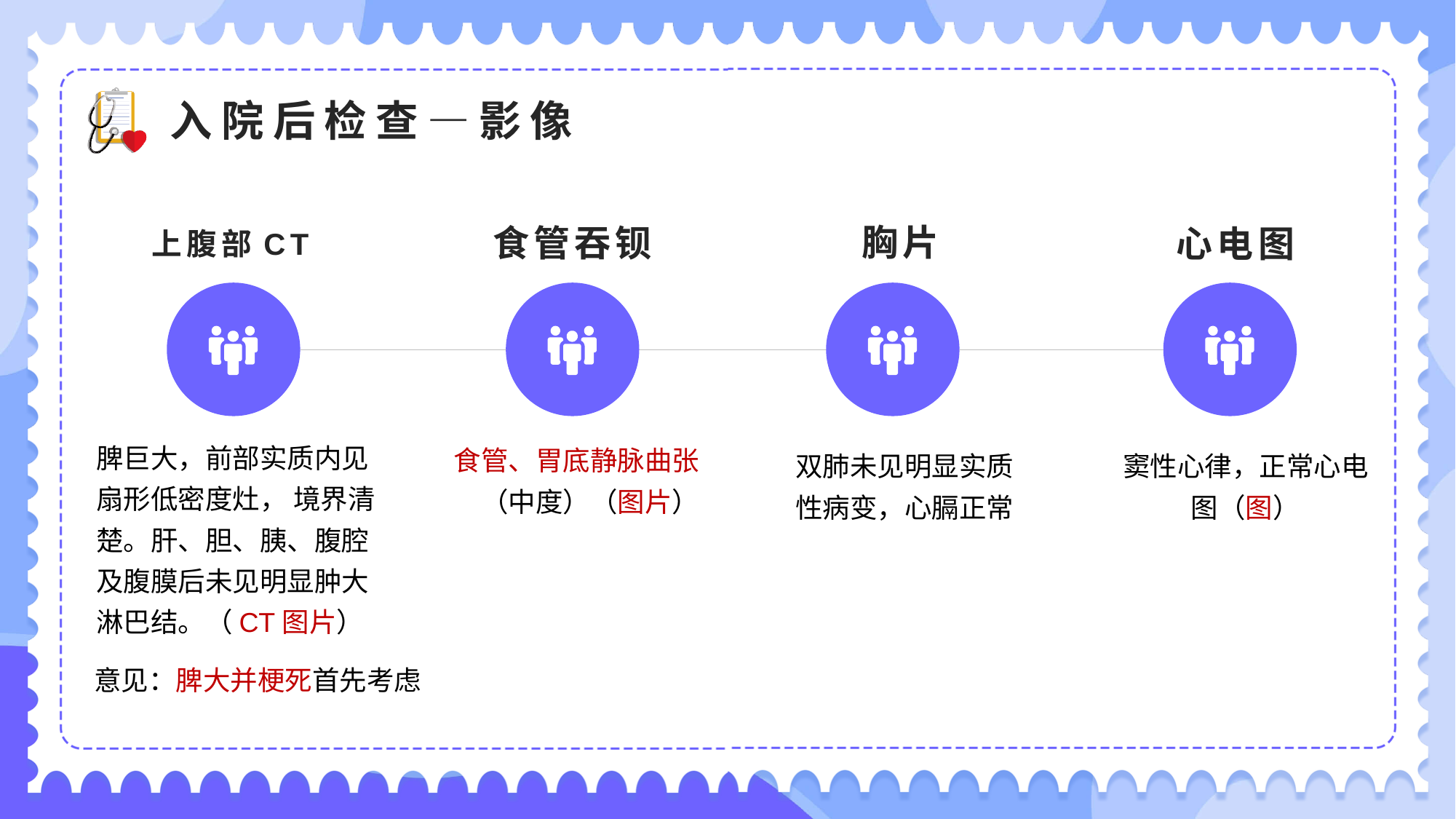

入院后检查—影像
胸片
食管吞钡
心电图
上腹部CT

脾巨大，前部实质内见扇形低密度灶， 境界清楚。肝、胆、胰、腹腔及腹膜后未见明显肿大淋巴结。（CT图片）
食管、胃底静脉曲张（中度）（图片）
双肺未见明显实质性病变，心膈正常
窦性心律，正常心电图（图）
意见：脾大并梗死首先考虑